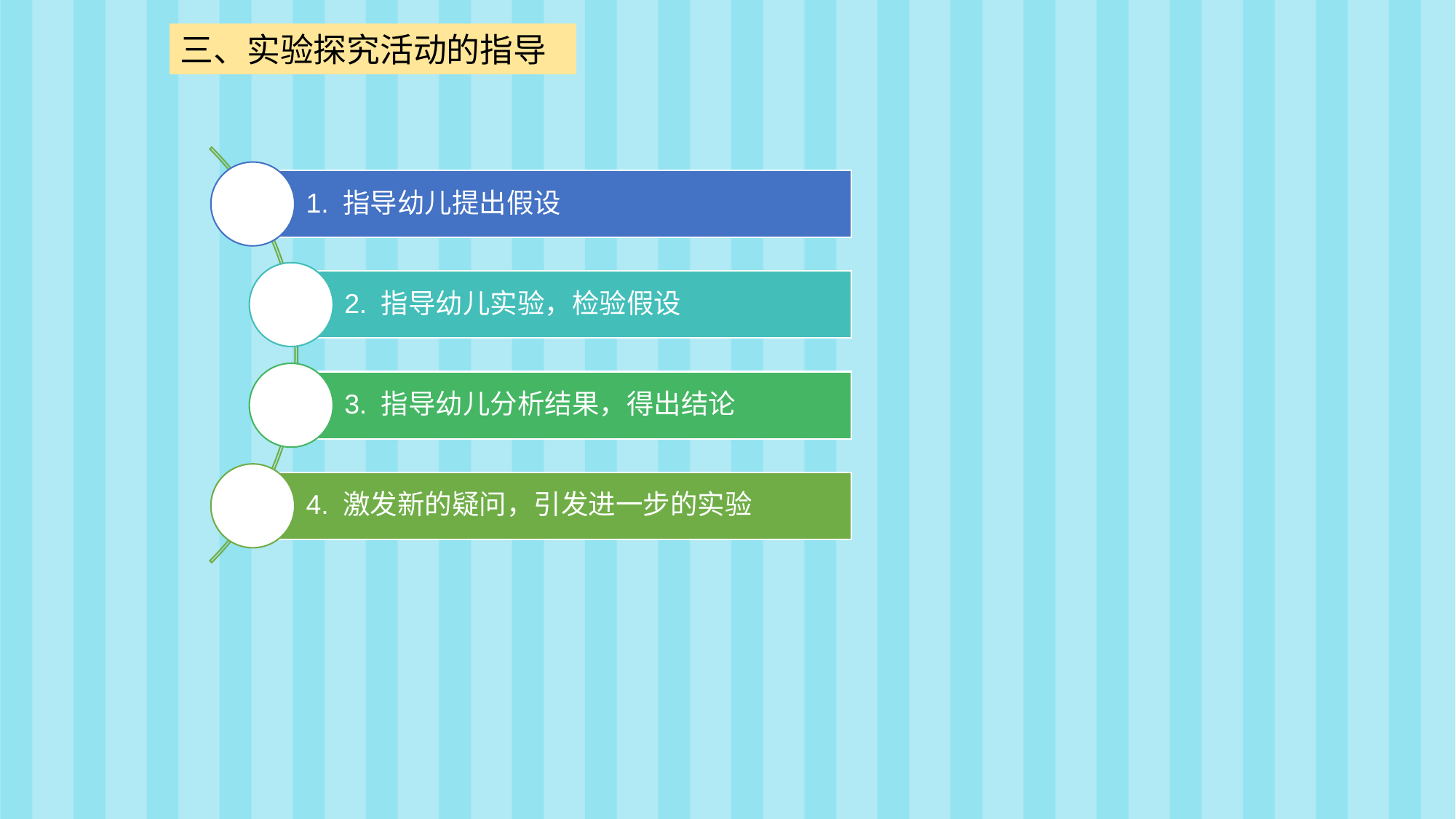

三、实验探究活动的指导
1. 指导幼儿提出假设
2. 指导幼儿实验，检验假设
3. 指导幼儿分析结果，得出结论
4. 激发新的疑问，引发进一步的实验